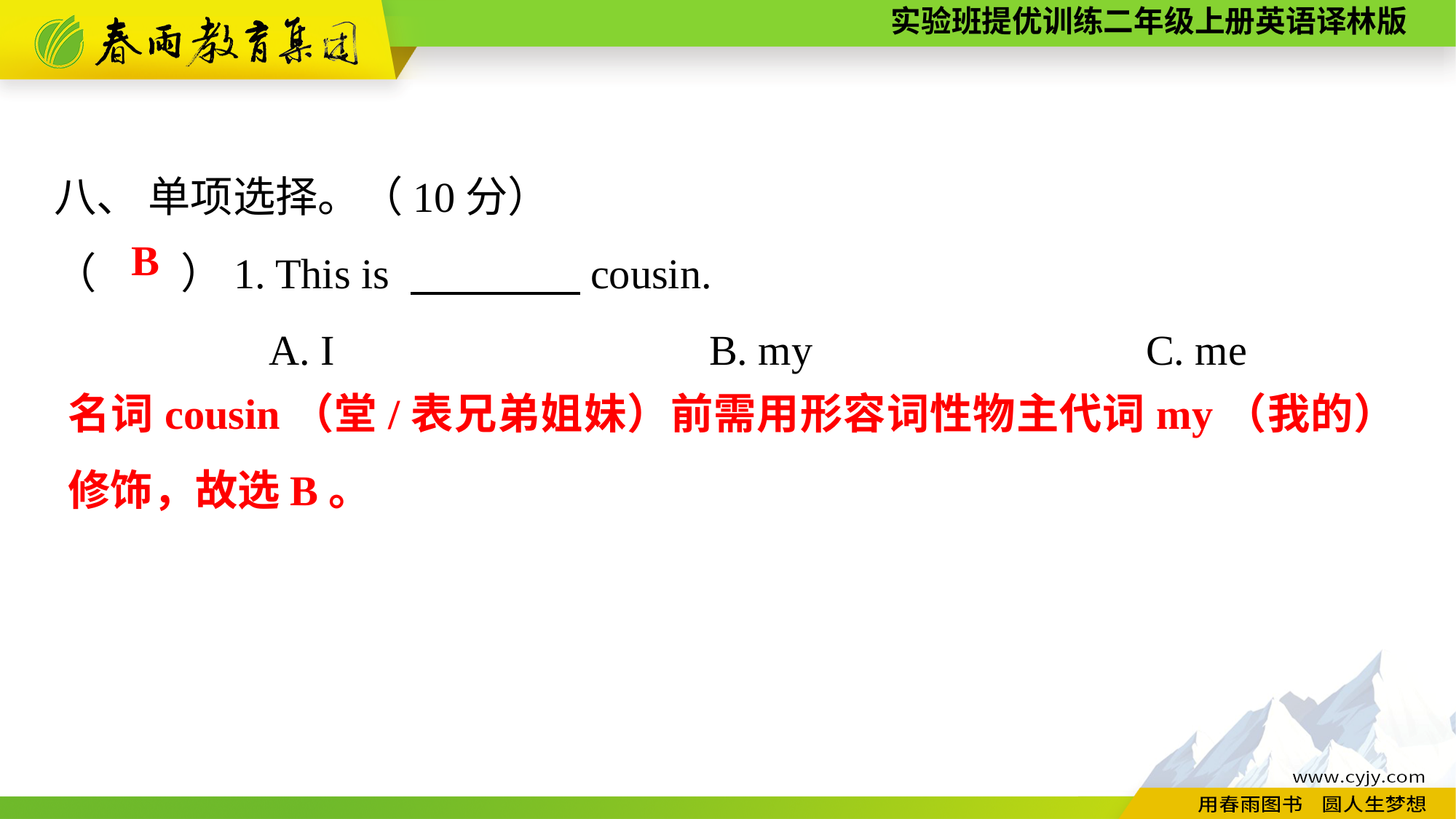

八、 单项选择。（10分）
（　　）1. This is 　　　　cousin.
A. I　　　　　　　	B. my　　　　　　　	C. me
B
名词cousin（堂/表兄弟姐妹）前需用形容词性物主代词my（我的）修饰，故选B。